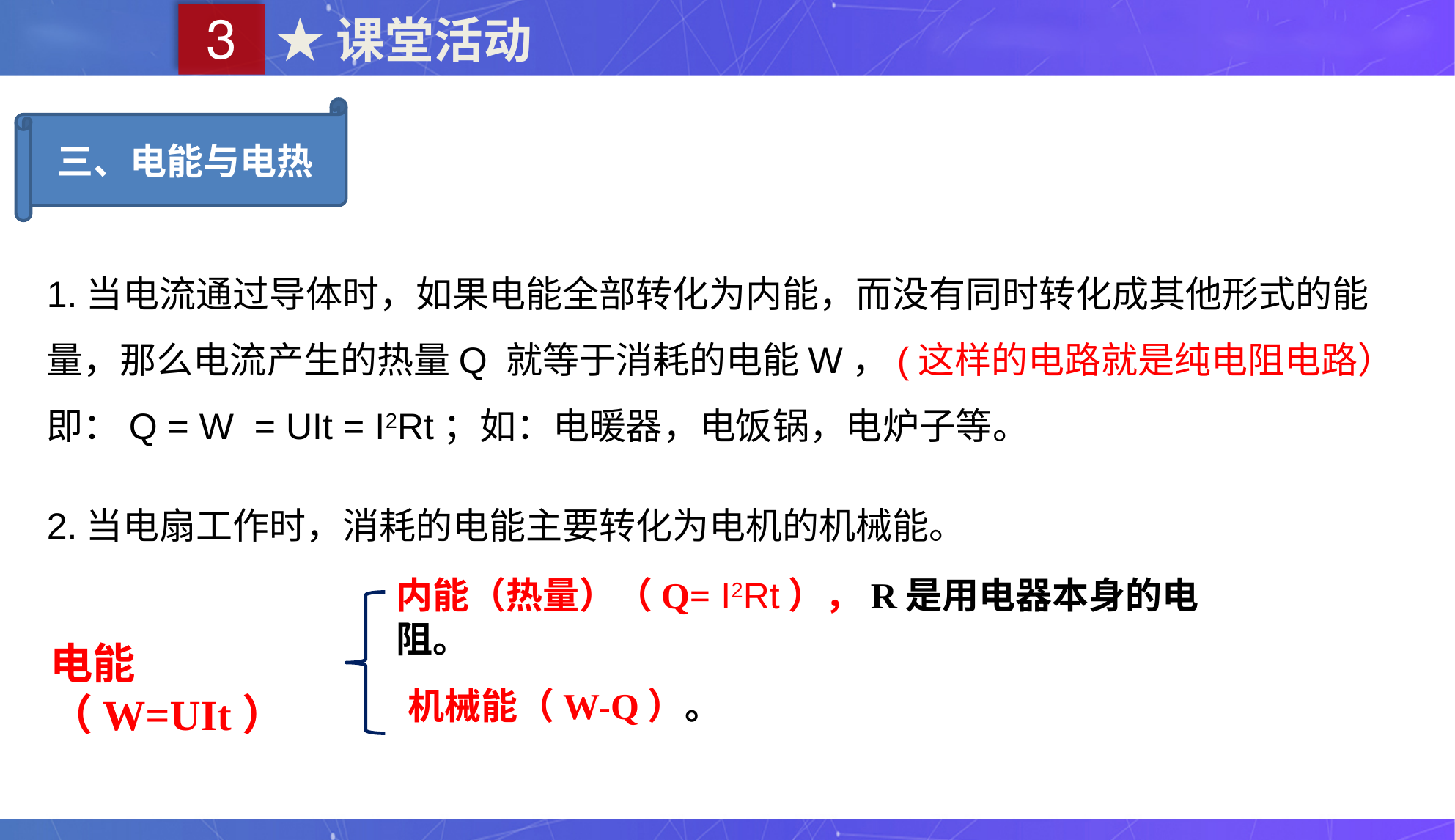

3
★课堂活动
三、电能与电热
1.当电流通过导体时，如果电能全部转化为内能，而没有同时转化成其他形式的能量，那么电流产生的热量Q 就等于消耗的电能W，(这样的电路就是纯电阻电路）
即：Q = W  = UIt = I2Rt；如：电暖器，电饭锅，电炉子等。
2.当电扇工作时，消耗的电能主要转化为电机的机械能。
内能（热量）（Q= I2Rt），R是用电器本身的电阻。

电能（W=UIt）
机械能（W-Q）。